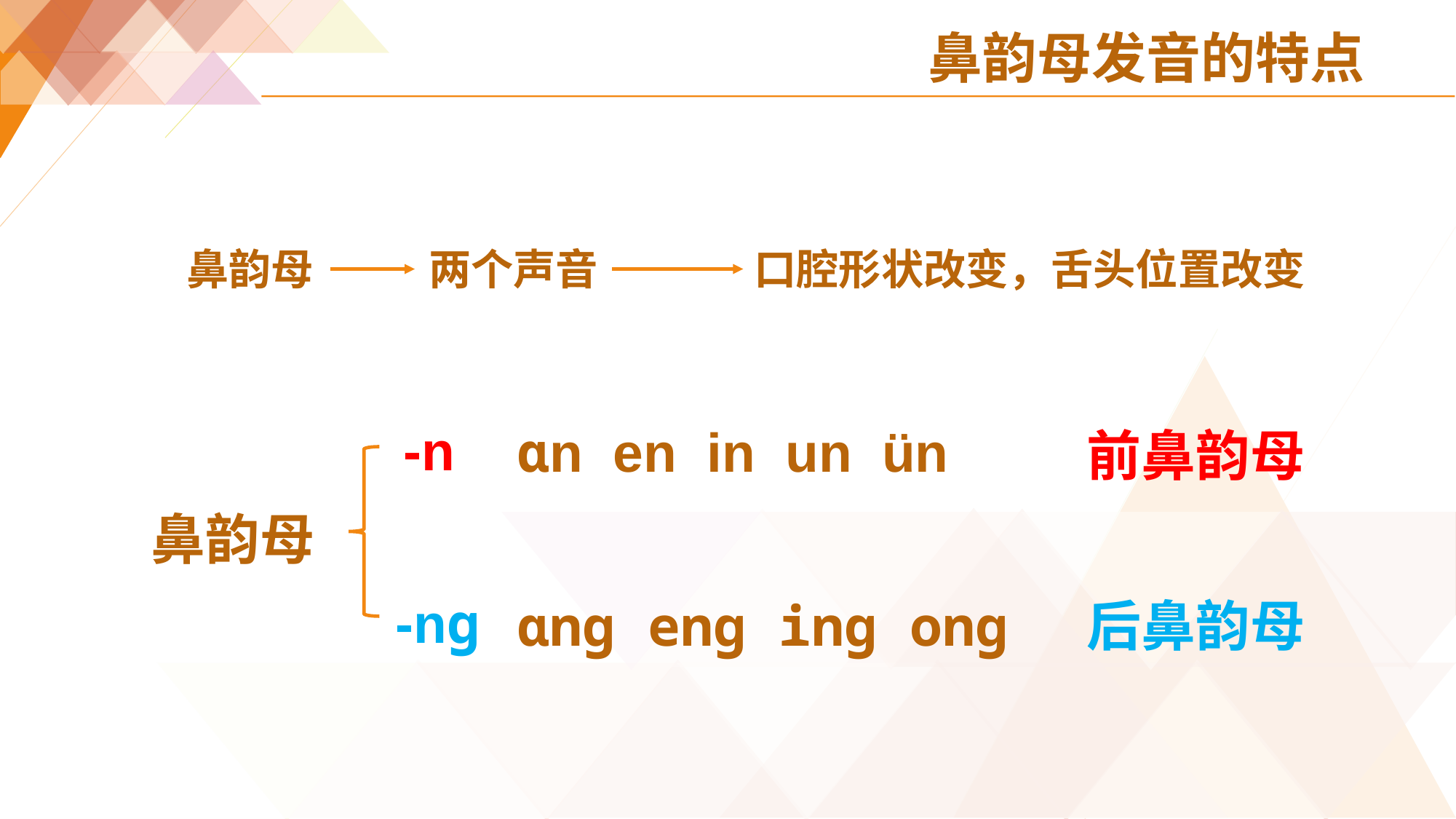

# 鼻韵母发音的特点
鼻韵母
两个声音
口腔形状改变，舌头位置改变
-n
ɑn  en  in  un  ün
前鼻韵母

鼻韵母
-nɡ
ɑnɡ enɡ inɡ onɡ
后鼻韵母